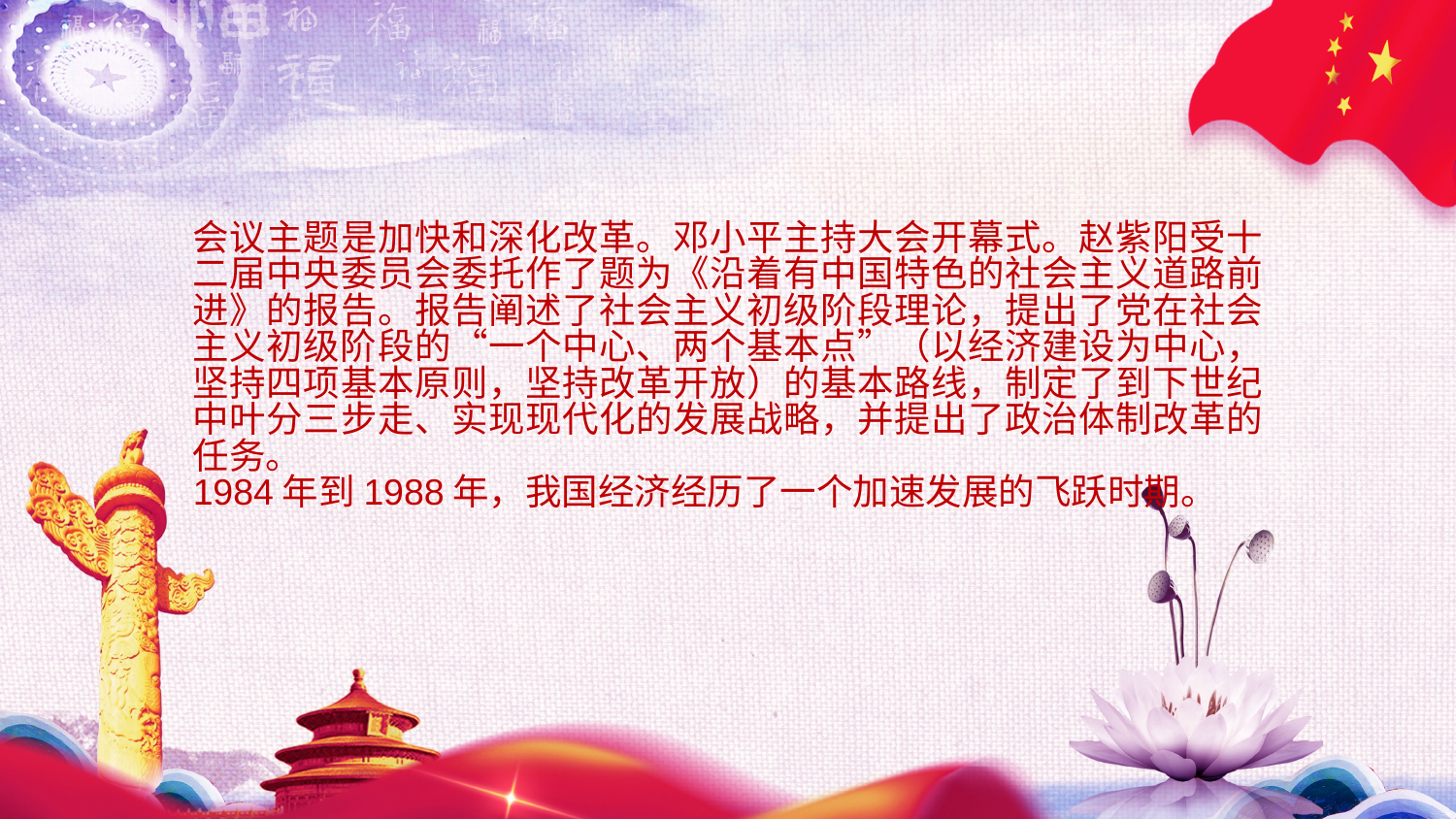

会议主题是加快和深化改革。邓小平主持大会开幕式。赵紫阳受十二届中央委员会委托作了题为《沿着有中国特色的社会主义道路前进》的报告。报告阐述了社会主义初级阶段理论，提出了党在社会主义初级阶段的“一个中心、两个基本点”（以经济建设为中心，坚持四项基本原则，坚持改革开放）的基本路线，制定了到下世纪中叶分三步走、实现现代化的发展战略，并提出了政治体制改革的任务。
1984年到1988年，我国经济经历了一个加速发展的飞跃时期。